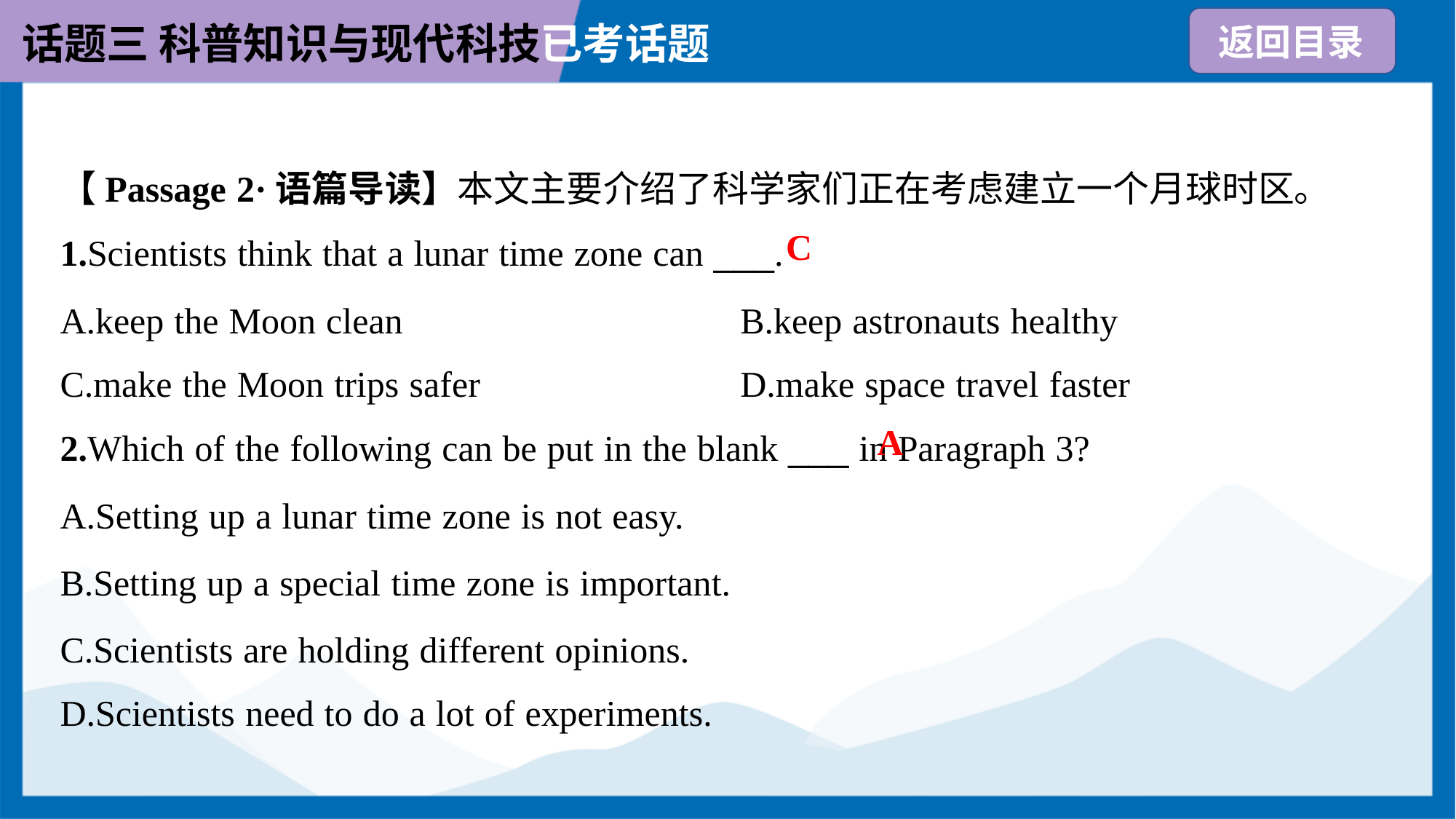

【Passage 2·语篇导读】本文主要介绍了科学家们正在考虑建立一个月球时区。
C
1.Scientists think that a lunar time zone can ___.
A.keep the Moon clean	B.keep astronauts healthy
C.make the Moon trips safer	D.make space travel faster
A
2.Which of the following can be put in the blank ___ in Paragraph 3?
A.Setting up a lunar time zone is not easy.
B.Setting up a special time zone is important.
C.Scientists are holding different opinions.
D.Scientists need to do a lot of experiments.